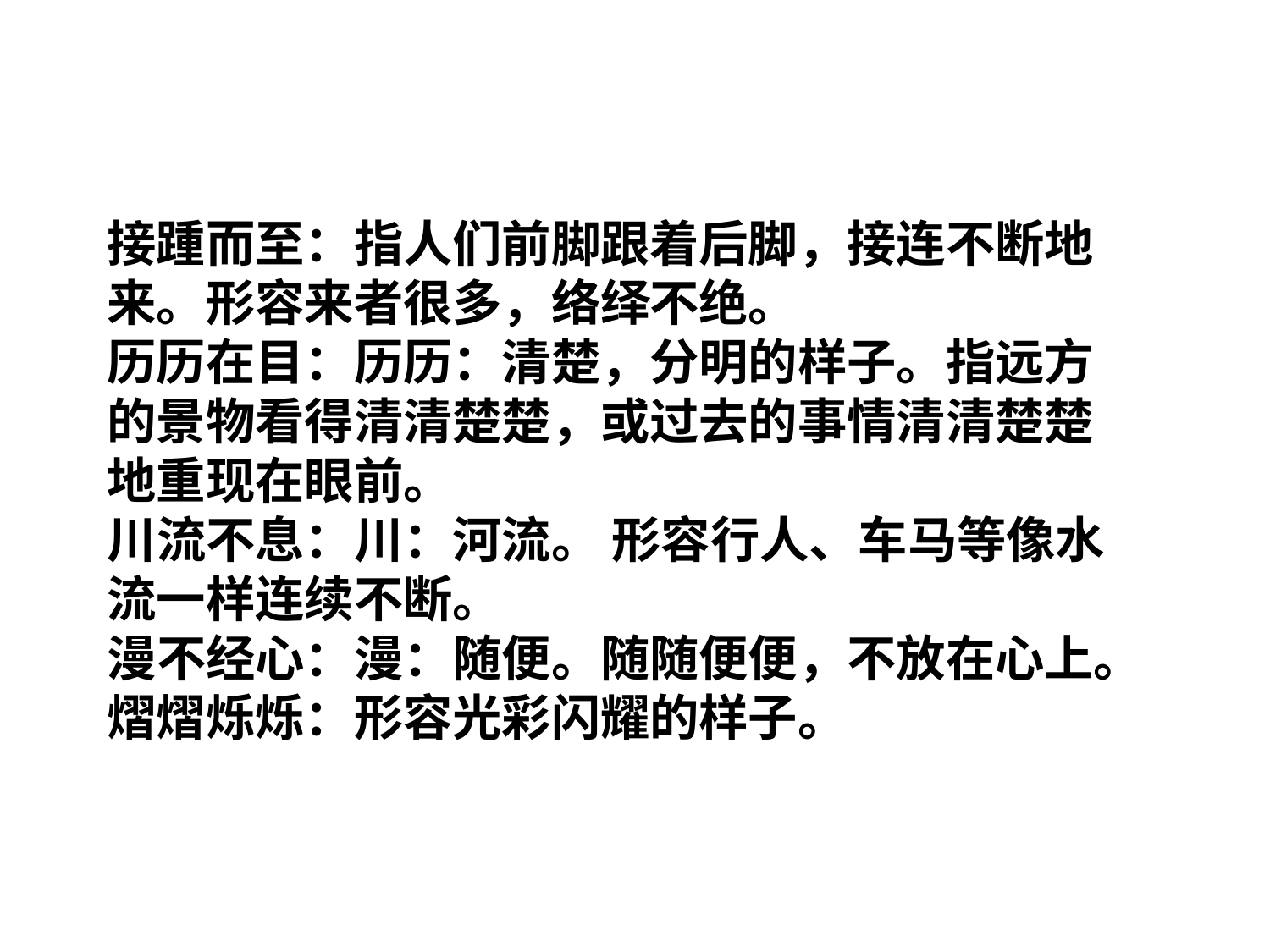

接踵而至：指人们前脚跟着后脚，接连不断地来。形容来者很多，络绎不绝。
历历在目：历历：清楚，分明的样子。指远方的景物看得清清楚楚，或过去的事情清清楚楚地重现在眼前。
川流不息：川：河流。 形容行人、车马等像水流一样连续不断。
漫不经心：漫：随便。随随便便，不放在心上。
熠熠烁烁：形容光彩闪耀的样子。